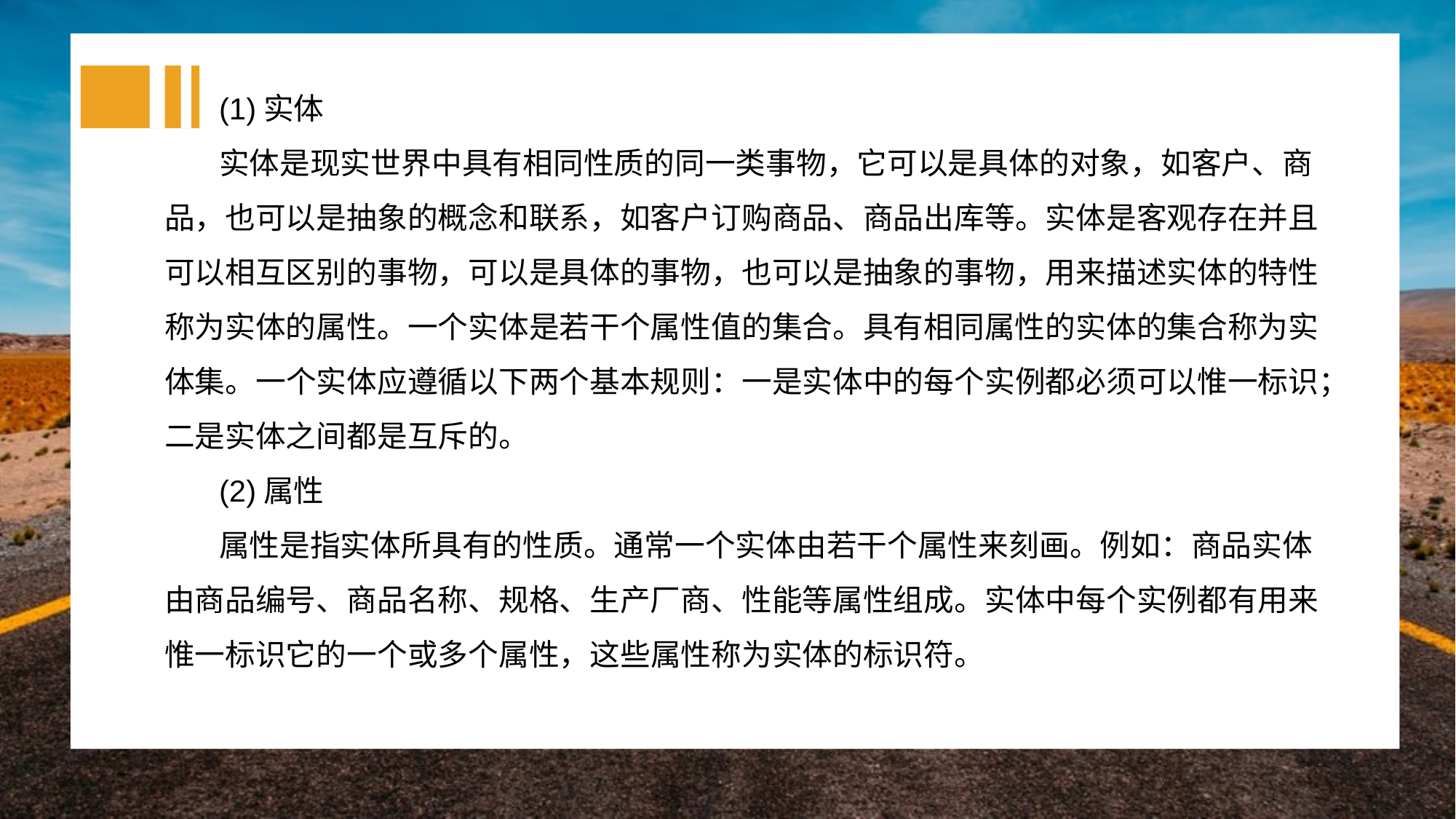

(1)实体
实体是现实世界中具有相同性质的同一类事物，它可以是具体的对象，如客户、商品，也可以是抽象的概念和联系，如客户订购商品、商品出库等。实体是客观存在并且可以相互区别的事物，可以是具体的事物，也可以是抽象的事物，用来描述实体的特性称为实体的属性。一个实体是若干个属性值的集合。具有相同属性的实体的集合称为实体集。一个实体应遵循以下两个基本规则：一是实体中的每个实例都必须可以惟一标识；二是实体之间都是互斥的。
(2)属性
属性是指实体所具有的性质。通常一个实体由若干个属性来刻画。例如：商品实体由商品编号、商品名称、规格、生产厂商、性能等属性组成。实体中每个实例都有用来惟一标识它的一个或多个属性，这些属性称为实体的标识符。